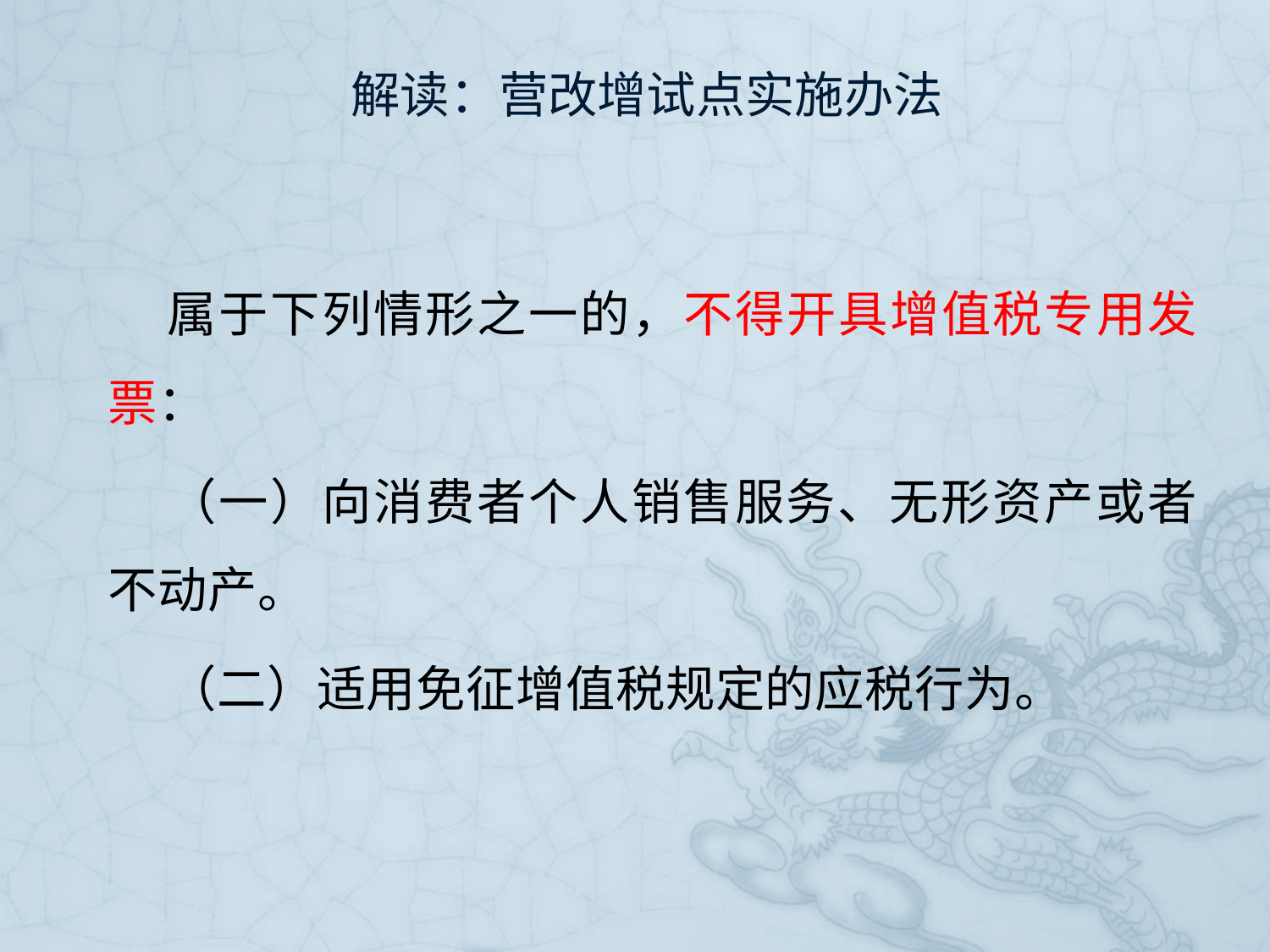

# 解读：营改增试点实施办法

属于下列情形之一的，不得开具增值税专用发票：
（一）向消费者个人销售服务、无形资产或者不动产。
（二）适用免征增值税规定的应税行为。